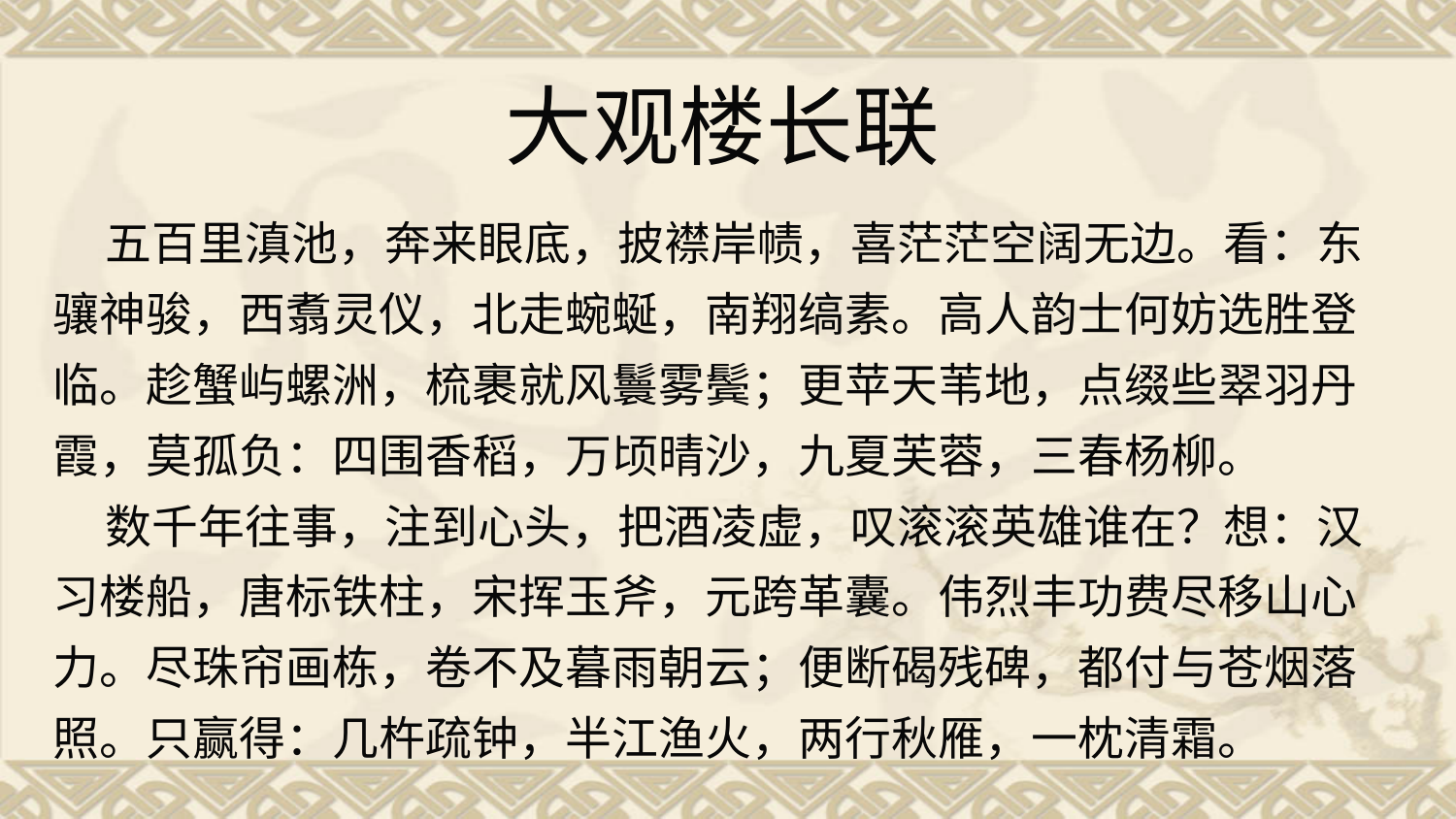

# 大观楼长联

    五百里滇池，奔来眼底，披襟岸帻，喜茫茫空阔无边。看：东骧神骏，西翥灵仪，北走蜿蜒，南翔缟素。高人韵士何妨选胜登临。趁蟹屿螺洲，梳裹就风鬟雾鬓；更苹天苇地，点缀些翠羽丹霞，莫孤负：四围香稻，万顷晴沙，九夏芙蓉，三春杨柳。
    数千年往事，注到心头，把酒凌虚，叹滚滚英雄谁在？想：汉习楼船，唐标铁柱，宋挥玉斧，元跨革囊。伟烈丰功费尽移山心力。尽珠帘画栋，卷不及暮雨朝云；便断碣残碑，都付与苍烟落照。只赢得：几杵疏钟，半江渔火，两行秋雁，一枕清霜。